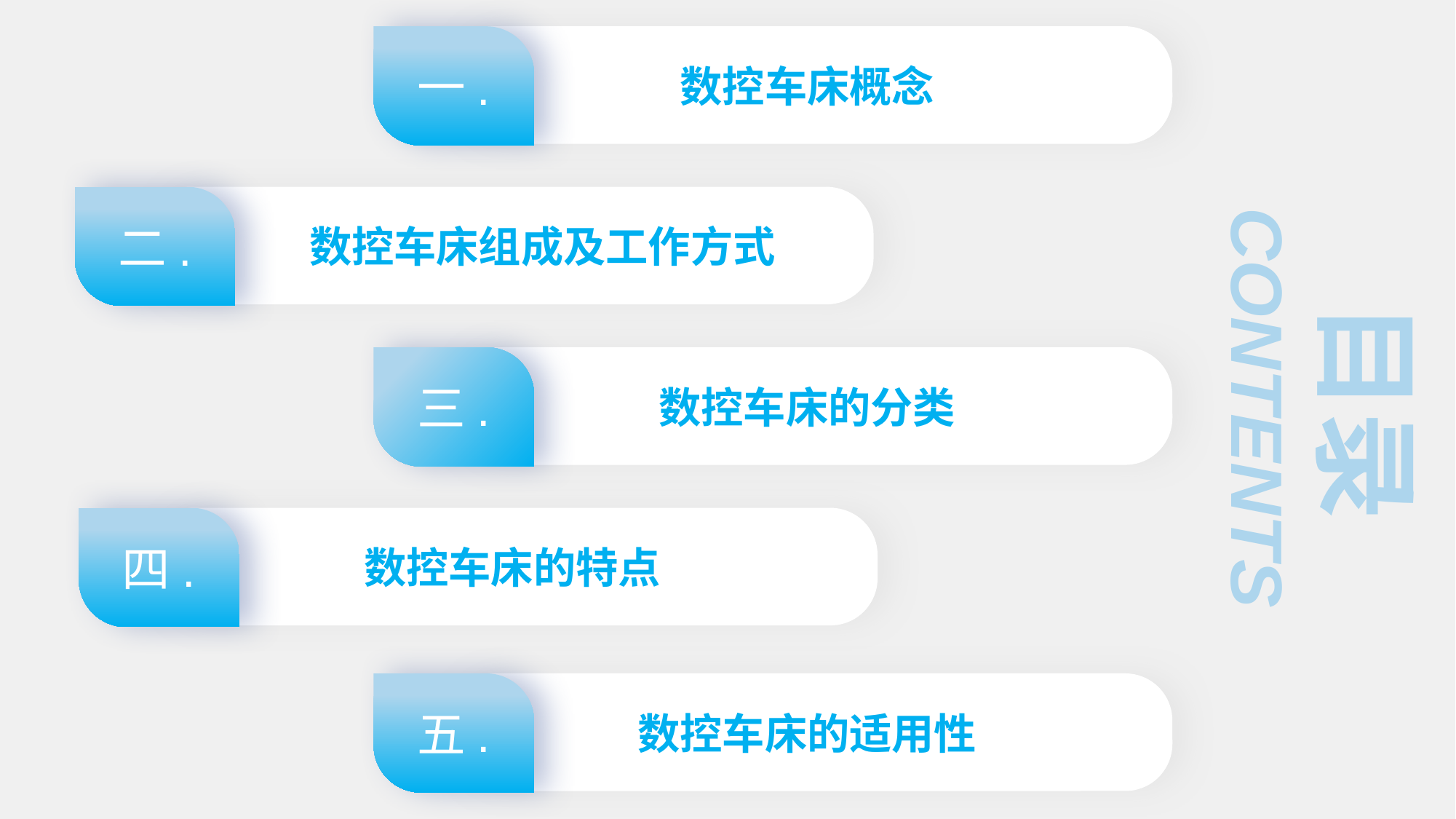

一.
数控车床概念
二.
      数控车床组成及工作方式
目录
CONTENTS
三.
数控车床的分类
四.
数控车床的特点
五.
数控车床的适用性